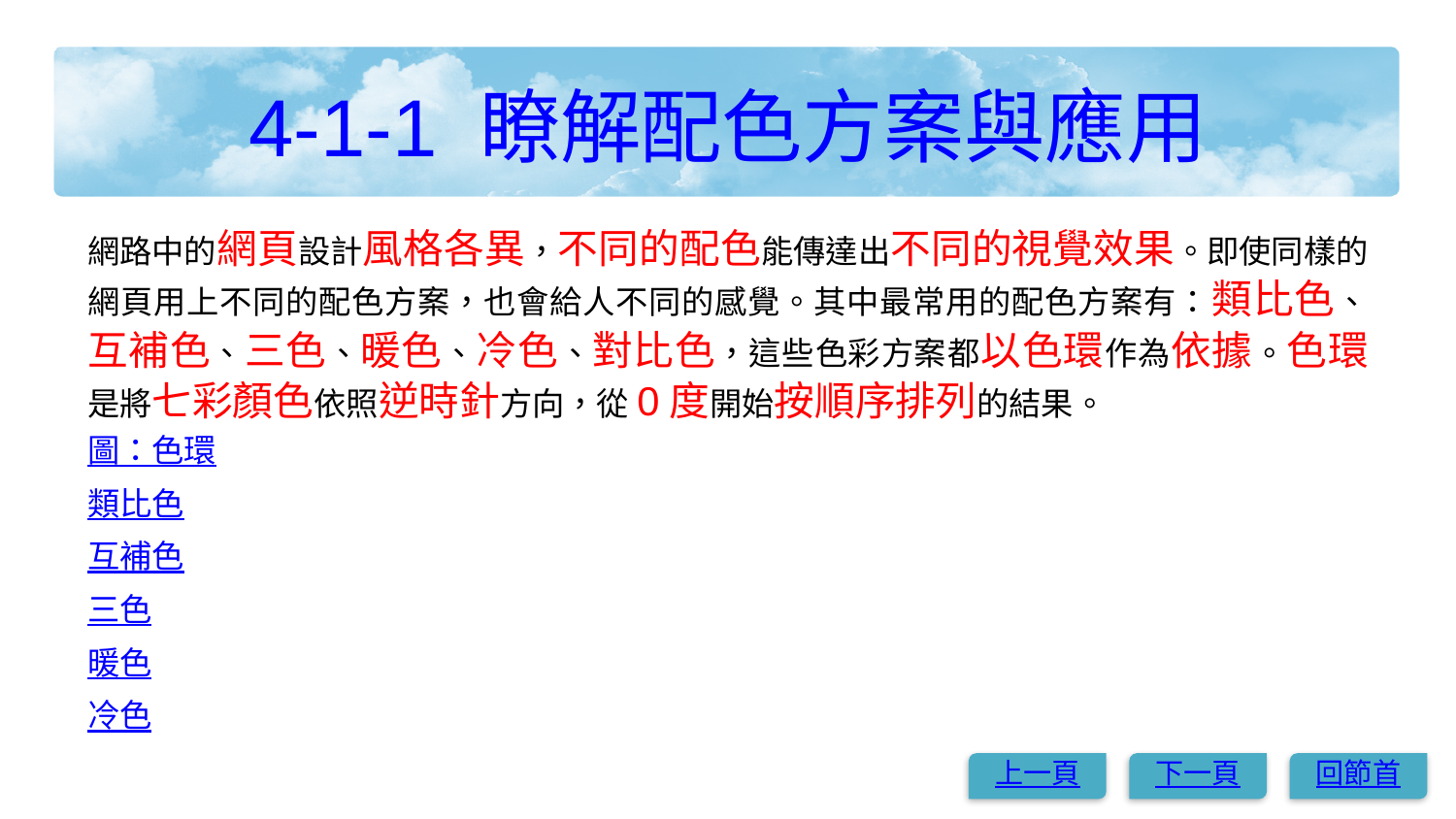

# 4-1-1 瞭解配色方案與應用
網路中的網頁設計風格各異，不同的配色能傳達出不同的視覺效果。即使同樣的網頁用上不同的配色方案，也會給人不同的感覺。其中最常用的配色方案有：類比色、互補色、三色、暖色、冷色、對比色，這些色彩方案都以色環作為依據。色環是將七彩顏色依照逆時針方向，從0度開始按順序排列的結果。
圖：色環
類比色
互補色
三色
暖色
冷色
上一頁
下一頁
回節首